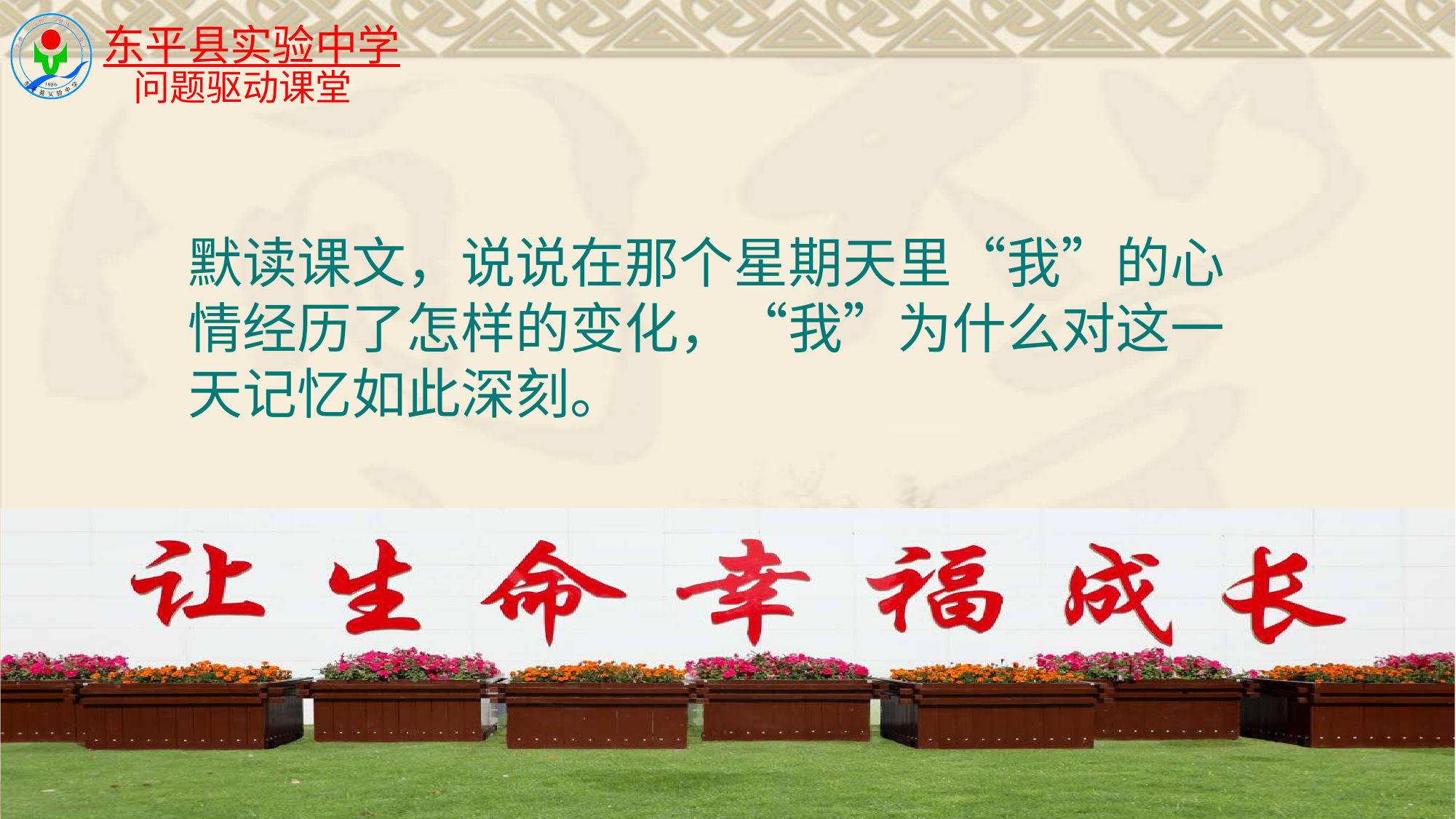

默读课文，说说在那个星期天里“我”的心情经历了怎样的变化，“我”为什么对这一天记忆如此深刻。